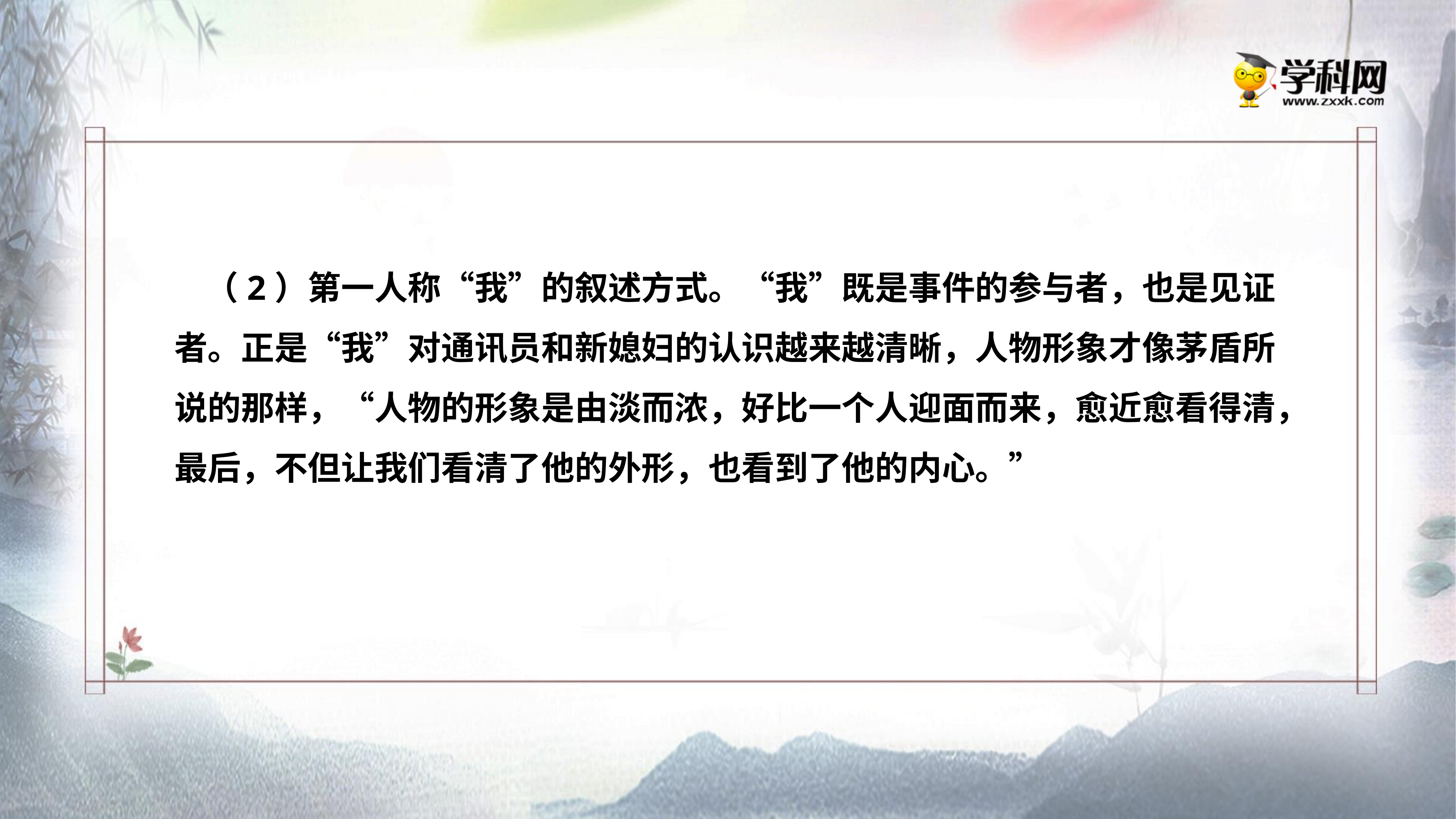

（2）第一人称“我”的叙述方式。“我”既是事件的参与者，也是见证者。正是“我”对通讯员和新媳妇的认识越来越清晰，人物形象才像茅盾所说的那样，“人物的形象是由淡而浓，好比一个人迎面而来，愈近愈看得清，最后，不但让我们看清了他的外形，也看到了他的内心。”